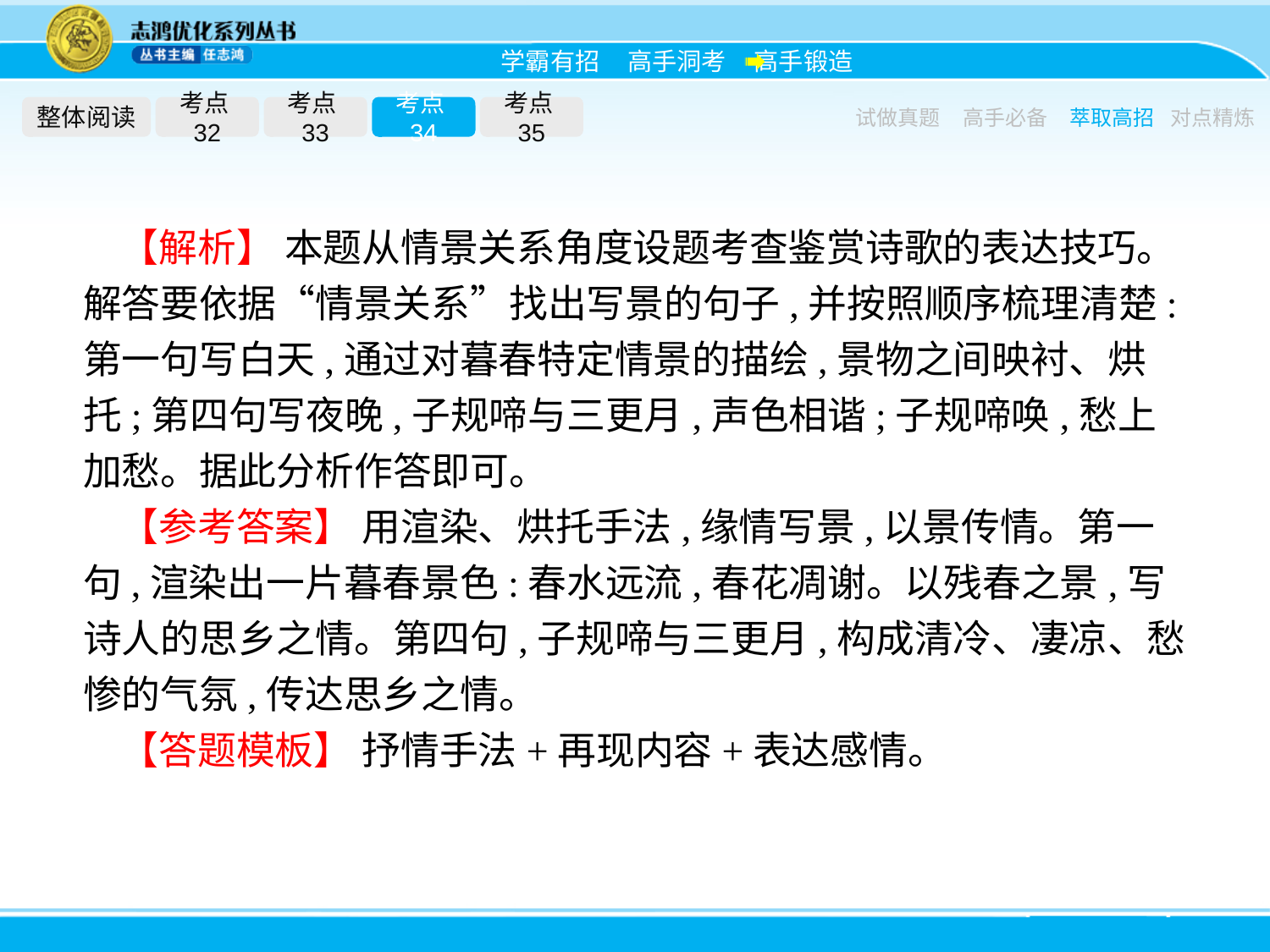

整体阅读
考点32
考点33
考点34
考点35
试做真题
高手必备
萃取高招
对点精炼
【解析】 本题从情景关系角度设题考查鉴赏诗歌的表达技巧。解答要依据“情景关系”找出写景的句子,并按照顺序梳理清楚:第一句写白天,通过对暮春特定情景的描绘,景物之间映衬、烘托;第四句写夜晚,子规啼与三更月,声色相谐;子规啼唤,愁上加愁。据此分析作答即可。
【参考答案】 用渲染、烘托手法,缘情写景,以景传情。第一句,渲染出一片暮春景色:春水远流,春花凋谢。以残春之景,写诗人的思乡之情。第四句,子规啼与三更月,构成清冷、凄凉、愁惨的气氛,传达思乡之情。
【答题模板】 抒情手法+再现内容+表达感情。